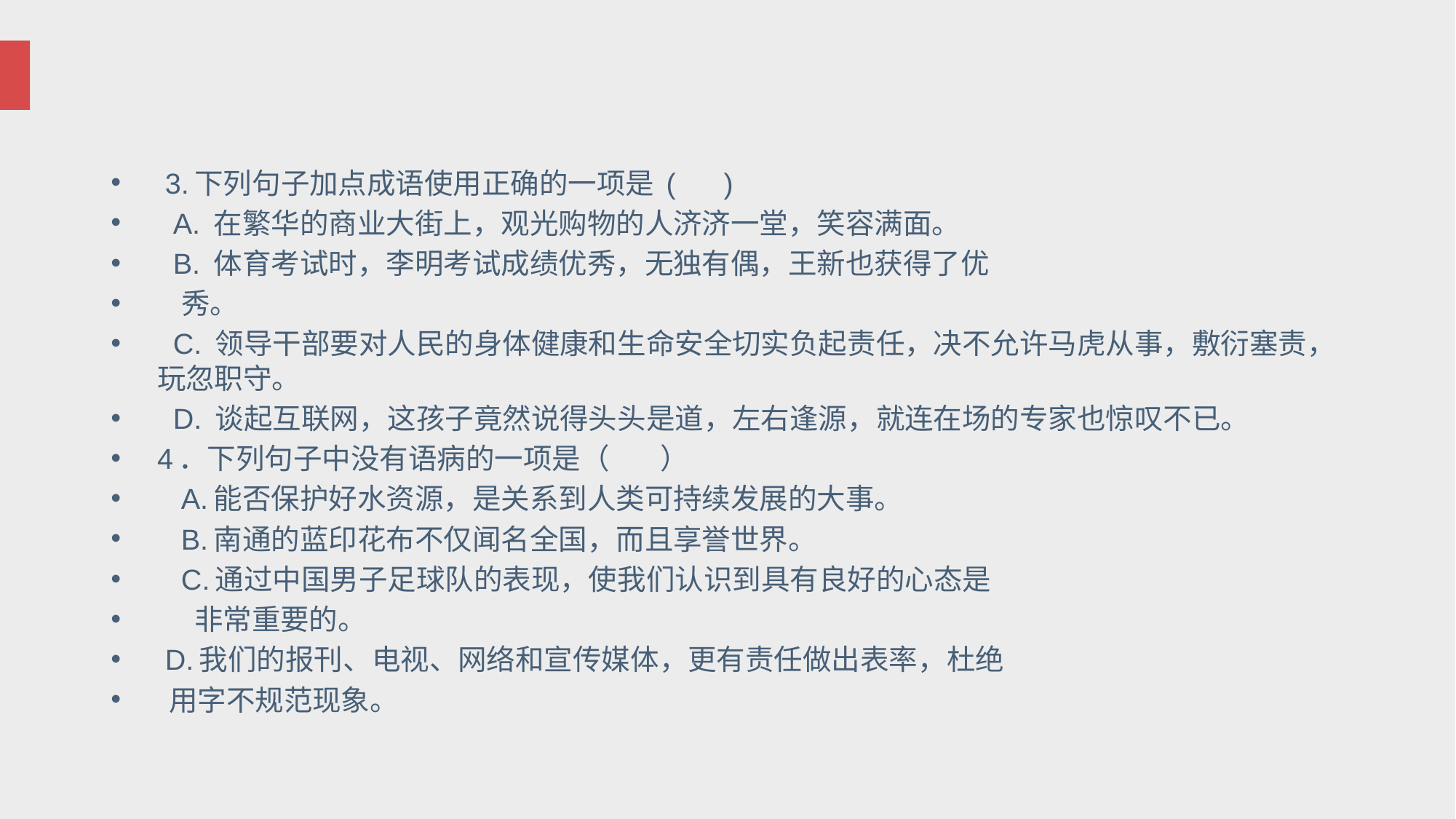

#
 3.下列句子加点成语使用正确的一项是 (      )
  A. 在繁华的商业大街上，观光购物的人济济一堂，笑容满面。
  B. 体育考试时，李明考试成绩优秀，无独有偶，王新也获得了优
   秀。
  C. 领导干部要对人民的身体健康和生命安全切实负起责任，决不允许马虎从事，敷衍塞责，玩忽职守。
  D. 谈起互联网，这孩子竟然说得头头是道，左右逢源，就连在场的专家也惊叹不已。
4．下列句子中没有语病的一项是（        ）
   A.能否保护好水资源，是关系到人类可持续发展的大事。
   B.南通的蓝印花布不仅闻名全国，而且享誉世界。
   C.通过中国男子足球队的表现，使我们认识到具有良好的心态是
     非常重要的。
 D.我们的报刊、电视、网络和宣传媒体，更有责任做出表率，杜绝
 用字不规范现象。